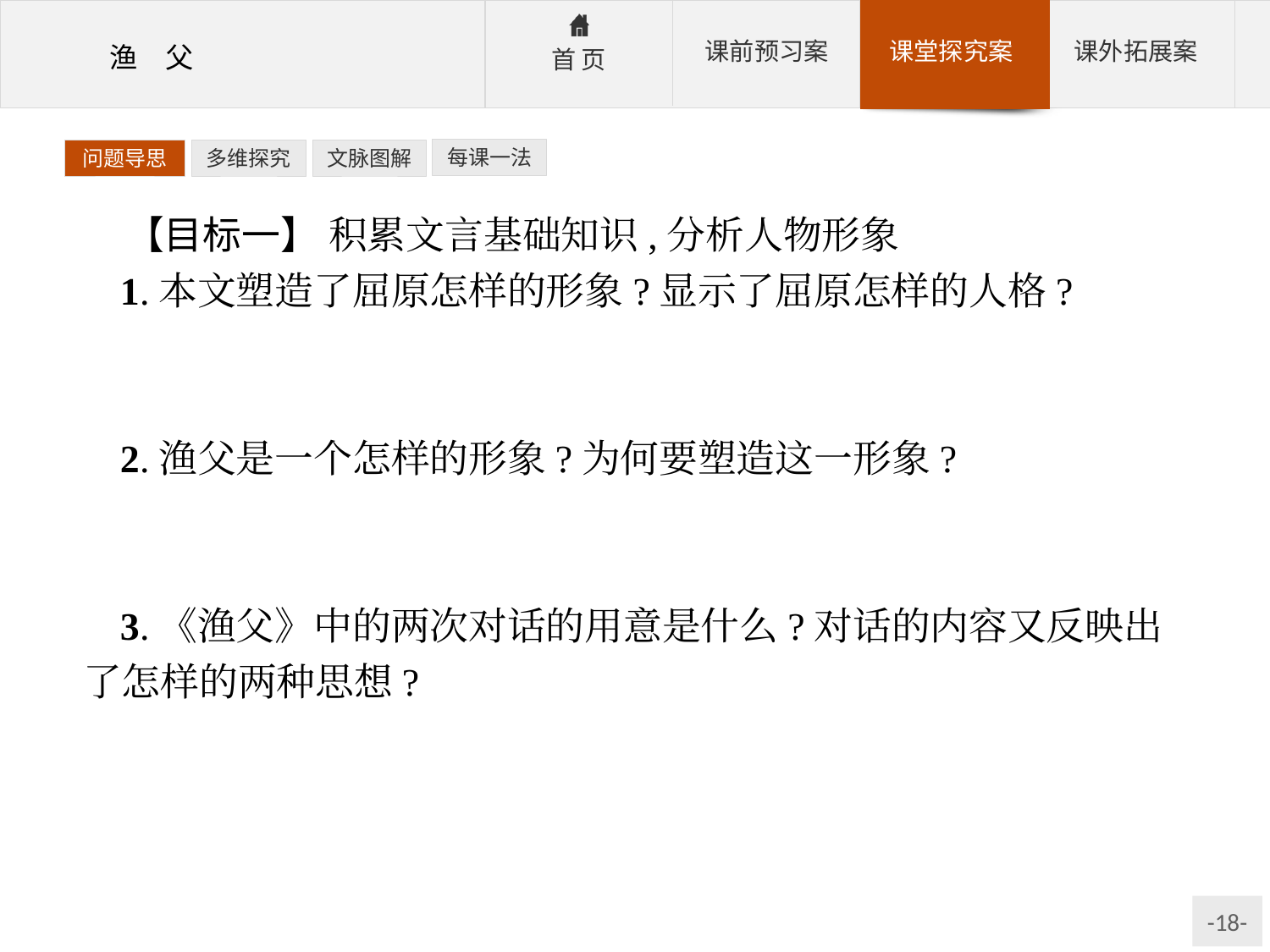

每课一法
问题导思
多维探究
文脉图解
【目标一】 积累文言基础知识,分析人物形象
1.本文塑造了屈原怎样的形象?显示了屈原怎样的人格?
参考答案:坚持理想,舍生取义,不随波逐流,特立独行的形象。显示了屈原宁为玉碎,不为瓦全的伟大人格。
2.渔父是一个怎样的形象?为何要塑造这一形象?
参考答案:隐者形象。明哲保身、随遇而安、不愠不怒、心平气和。对屈原的形象具有对比、衬托作用。
3.《渔父》中的两次对话的用意是什么?对话的内容又反映出了怎样的两种思想?
参考答案:第一次揭示出悲剧根源,第二次突出屈原的高贵品质。
两种思想意识:一种是坚持真理,不同流合污的人生态度;一种是不分是非、明哲保身、随波逐流的处世方式。